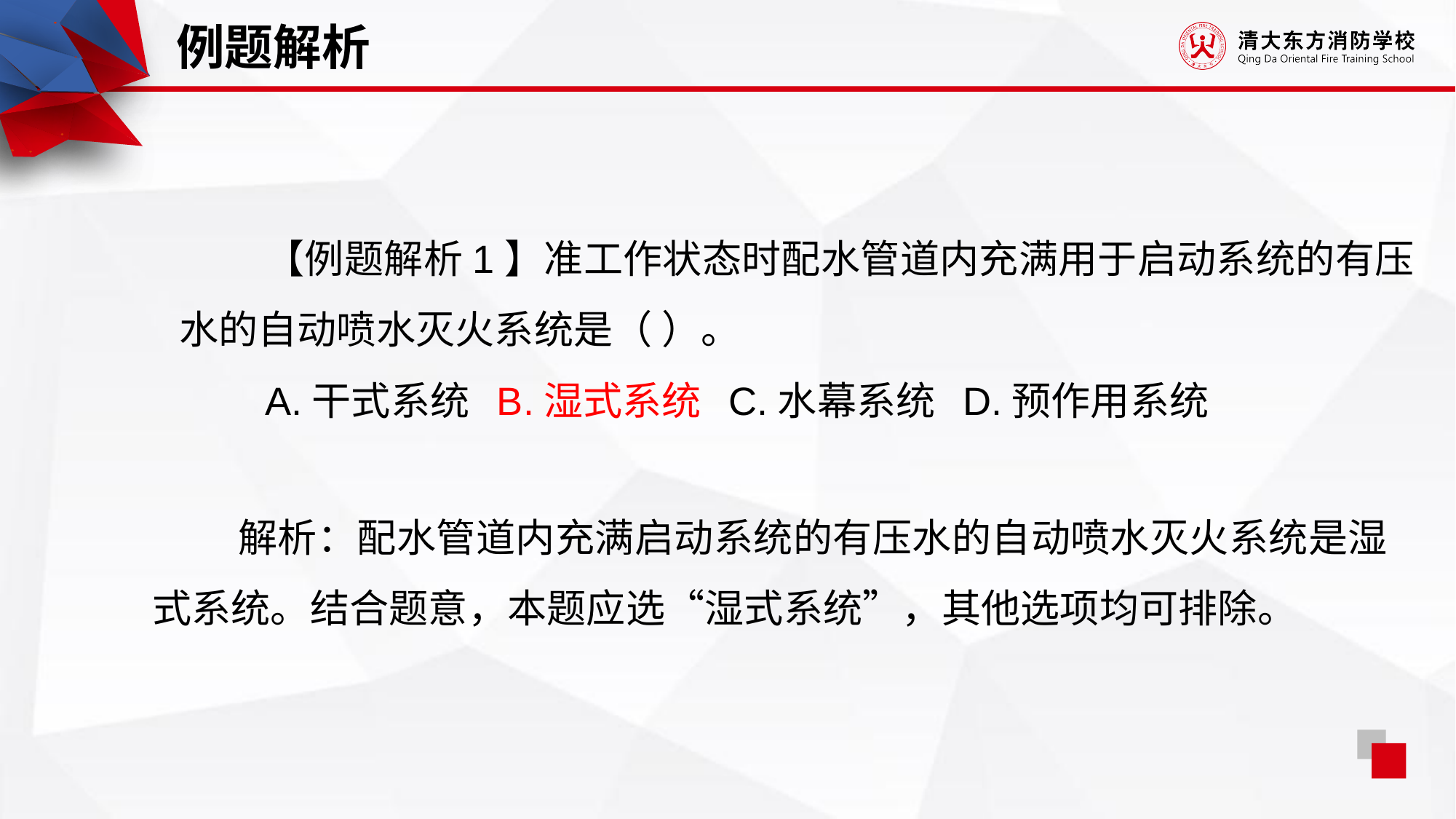

例题解析

【例题解析1】准工作状态时配水管道内充满用于启动系统的有压水的自动喷水灭火系统是（ ）。
A.干式系统  B.湿式系统  C.水幕系统  D.预作用系统
解析：配水管道内充满启动系统的有压水的自动喷水灭火系统是湿式系统。结合题意，本题应选“湿式系统”，其他选项均可排除。